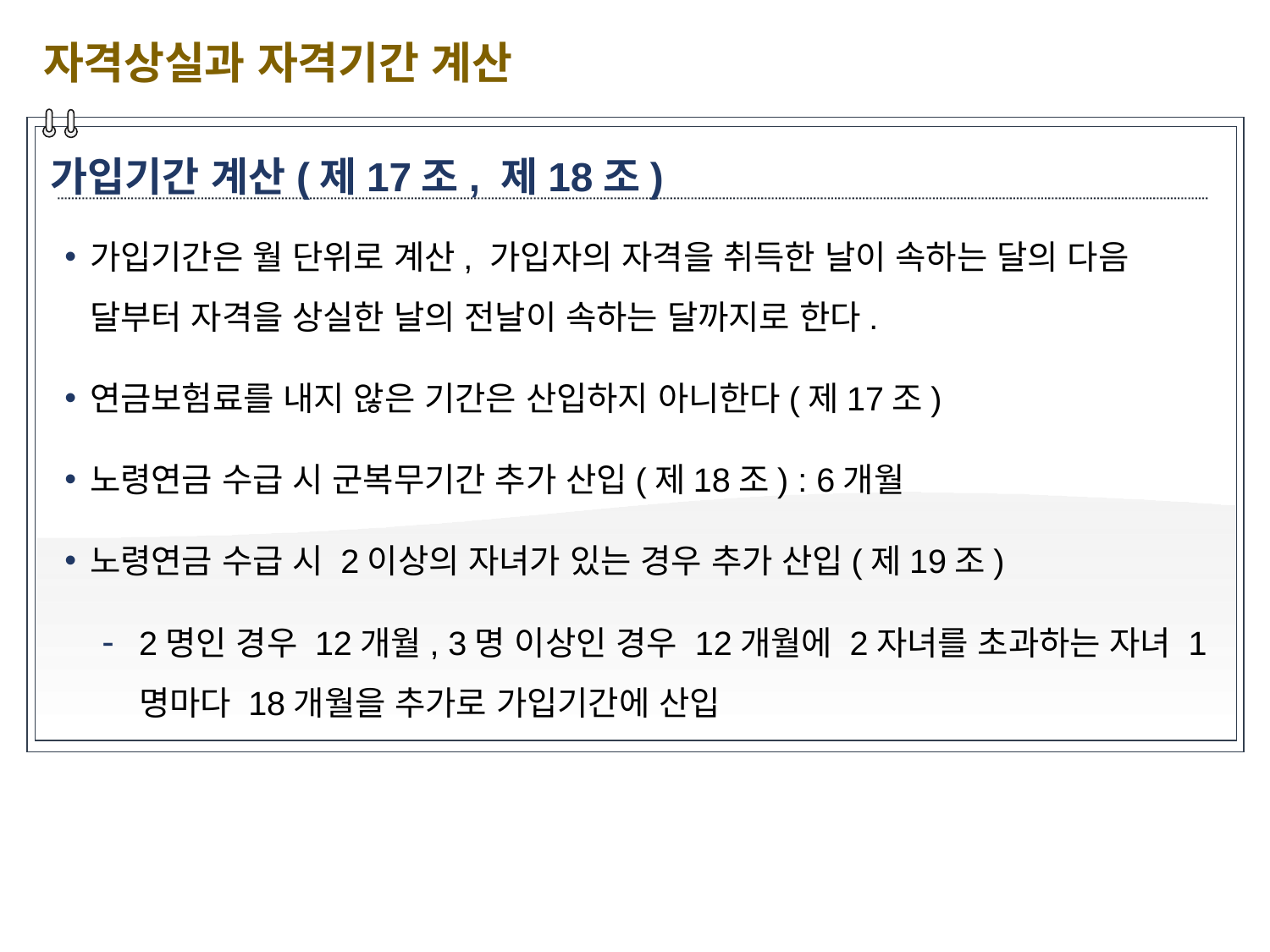

자격상실과 자격기간 계산

가입기간 계산(제17조, 제18조)

가입기간은 월 단위로 계산, 가입자의 자격을 취득한 날이 속하는 달의 다음 달부터 자격을 상실한 날의 전날이 속하는 달까지로 한다.
연금보험료를 내지 않은 기간은 산입하지 아니한다(제17조)
노령연금 수급 시 군복무기간 추가 산입(제18조) : 6개월
노령연금 수급 시 2이상의 자녀가 있는 경우 추가 산입(제19조)
2명인 경우 12개월, 3명 이상인 경우 12개월에 2자녀를 초과하는 자녀 1명마다 18개월을 추가로 가입기간에 산입